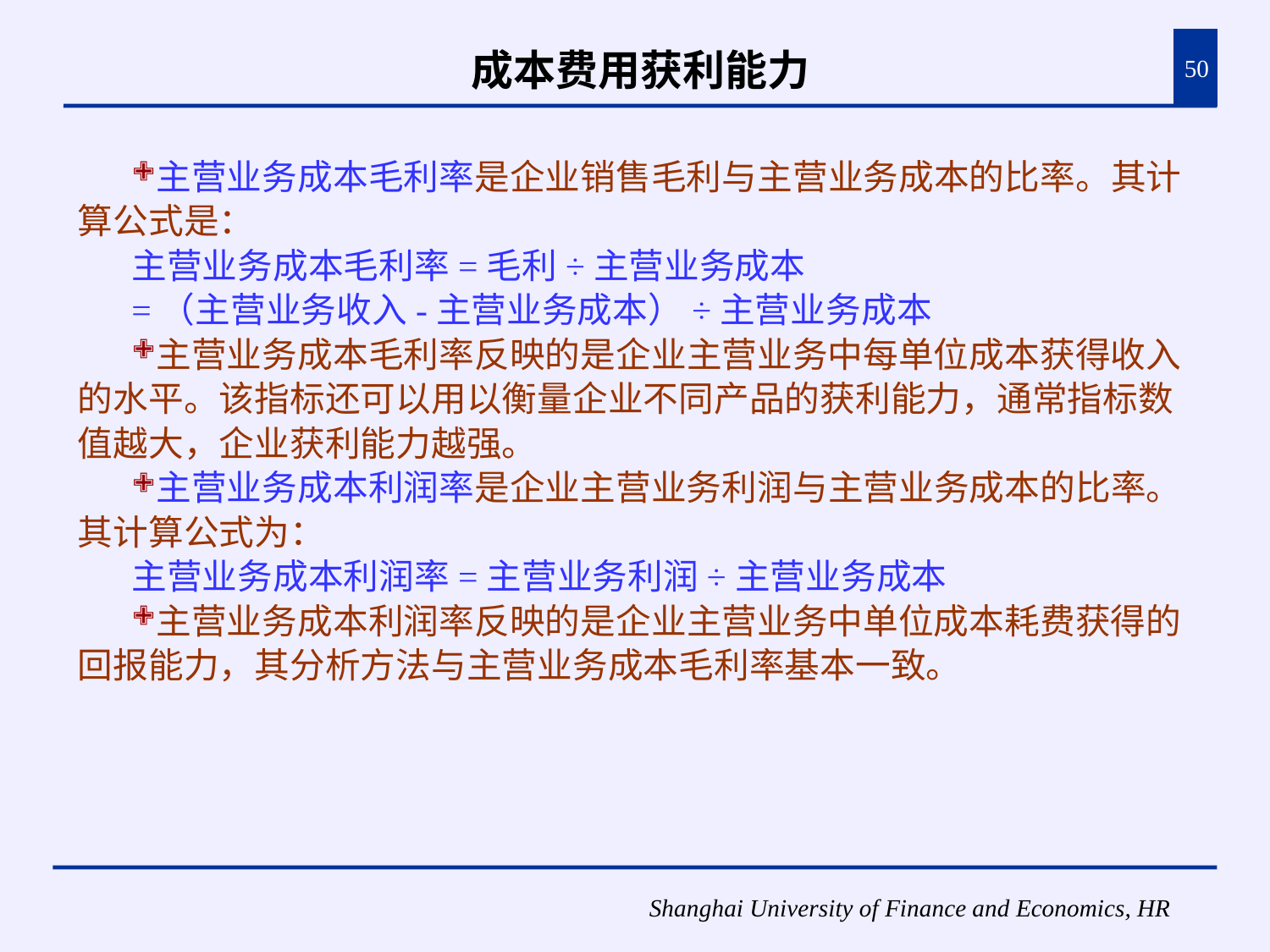

# 成本费用获利能力
50
主营业务成本毛利率是企业销售毛利与主营业务成本的比率。其计算公式是：
主营业务成本毛利率=毛利÷主营业务成本
=（主营业务收入-主营业务成本）÷主营业务成本
主营业务成本毛利率反映的是企业主营业务中每单位成本获得收入的水平。该指标还可以用以衡量企业不同产品的获利能力，通常指标数值越大，企业获利能力越强。
主营业务成本利润率是企业主营业务利润与主营业务成本的比率。其计算公式为：
主营业务成本利润率=主营业务利润÷主营业务成本
主营业务成本利润率反映的是企业主营业务中单位成本耗费获得的回报能力，其分析方法与主营业务成本毛利率基本一致。